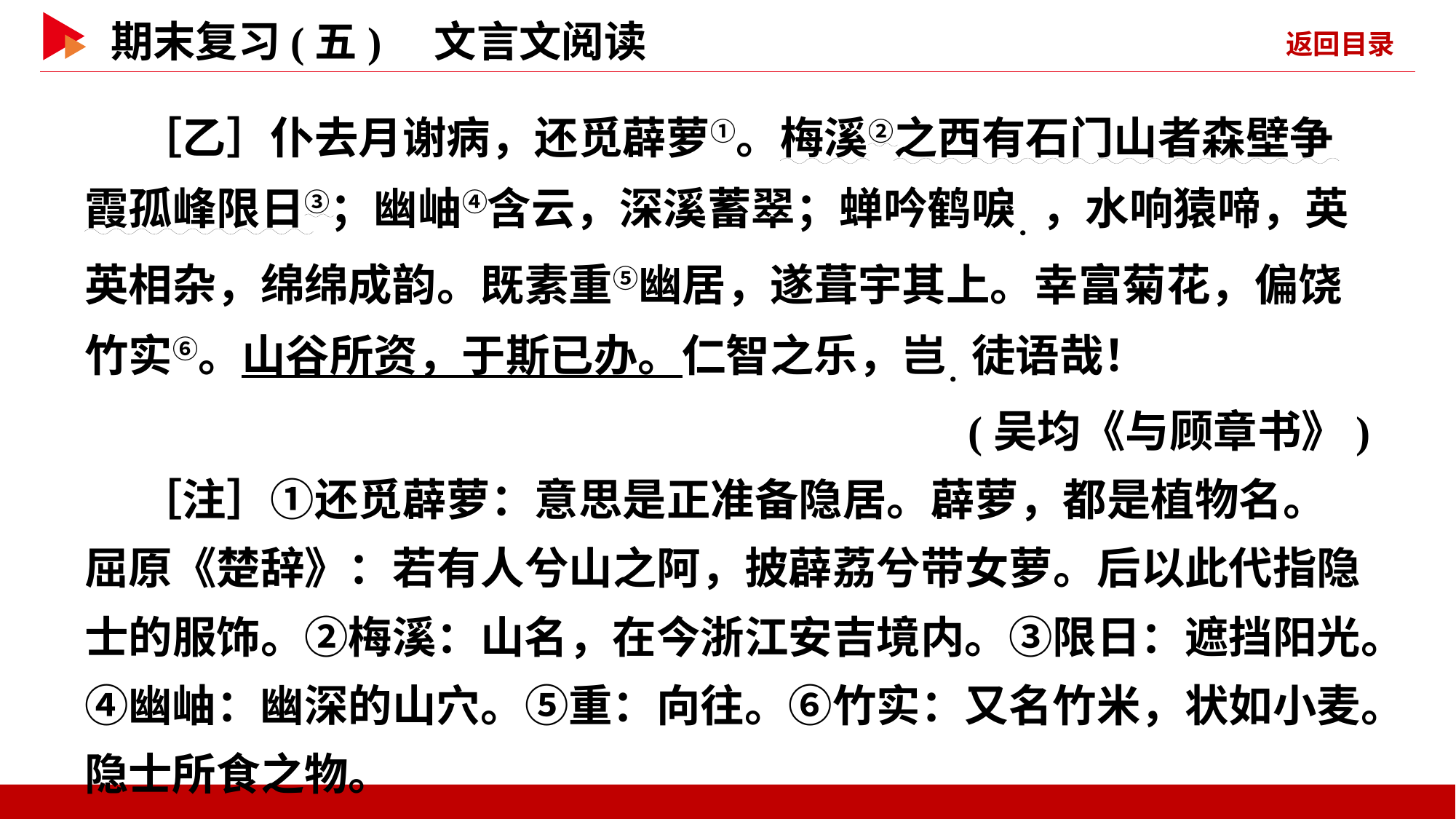

［乙］仆去月谢病，还觅薜萝①。梅溪②之西有石门山者森壁争霞孤峰限日③；幽岫④含云，深溪蓄翠；蝉吟鹤唳．，水响猿啼，英英相杂，绵绵成韵。既素重⑤幽居，遂葺宇其上。幸富菊花，偏饶竹实⑥。山谷所资，于斯已办。仁智之乐，岂．徒语哉！
(吴均《与顾章书》)
 ［注］①还觅薜萝：意思是正准备隐居。薜萝，都是植物名。屈原《楚辞》：若有人兮山之阿，披薜荔兮带女萝。后以此代指隐士的服饰。②梅溪：山名，在今浙江安吉境内。③限日：遮挡阳光。④幽岫：幽深的山穴。⑤重：向往。⑥竹实：又名竹米，状如小麦。隐士所食之物。